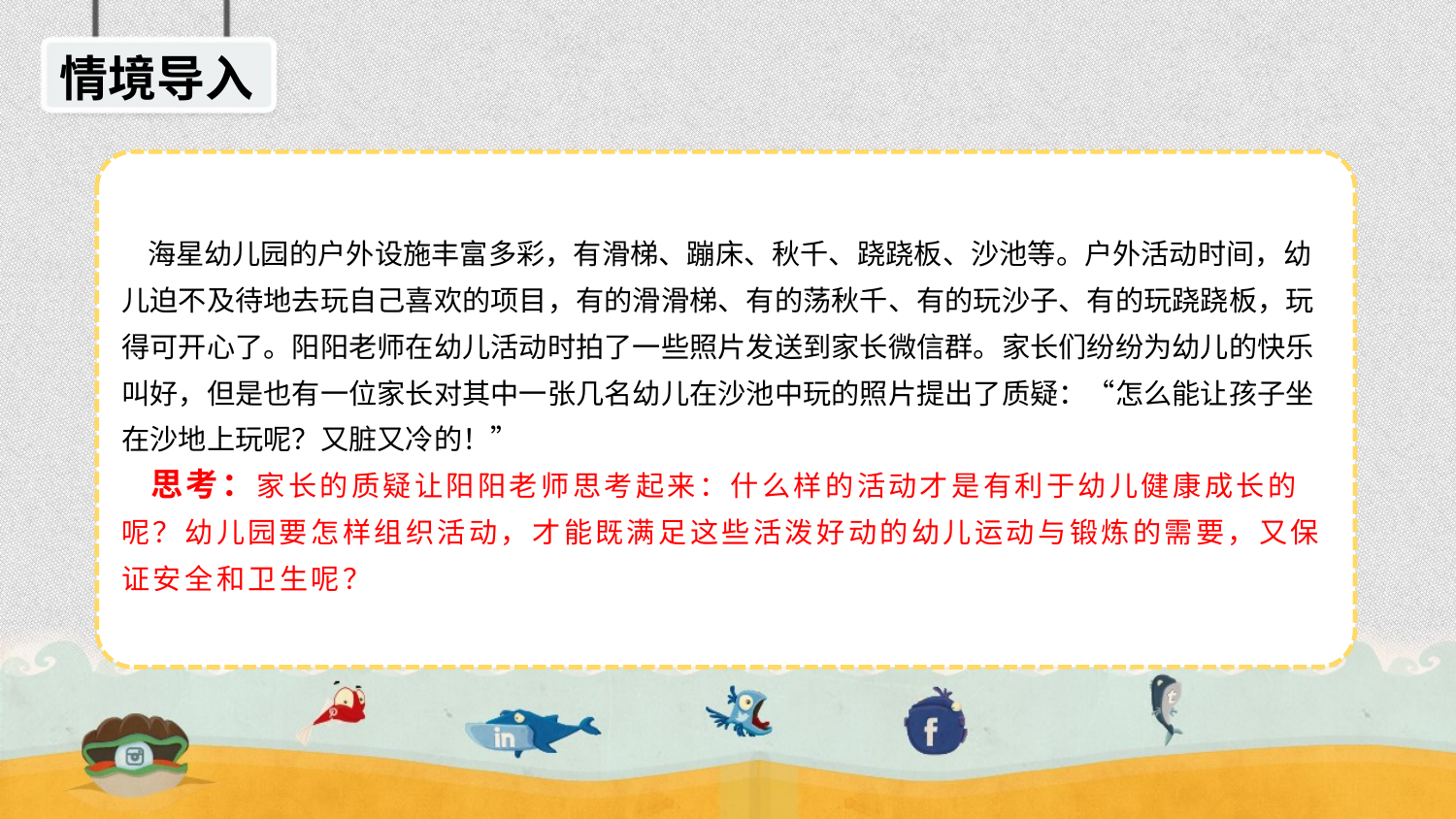

情境导入
  海星幼儿园的户外设施丰富多彩，有滑梯、蹦床、秋千、跷跷板、沙池等。户外活动时间，幼儿迫不及待地去玩自己喜欢的项目，有的滑滑梯、有的荡秋千、有的玩沙子、有的玩跷跷板，玩得可开心了。阳阳老师在幼儿活动时拍了一些照片发送到家长微信群。家长们纷纷为幼儿的快乐叫好，但是也有一位家长对其中一张几名幼儿在沙池中玩的照片提出了质疑：“怎么能让孩子坐在沙地上玩呢？又脏又冷的！”
  思考：家长的质疑让阳阳老师思考起来：什么样的活动才是有利于幼儿健康成长的呢？幼儿园要怎样组织活动，才能既满足这些活泼好动的幼儿运动与锻炼的需要，又保证安全和卫生呢？